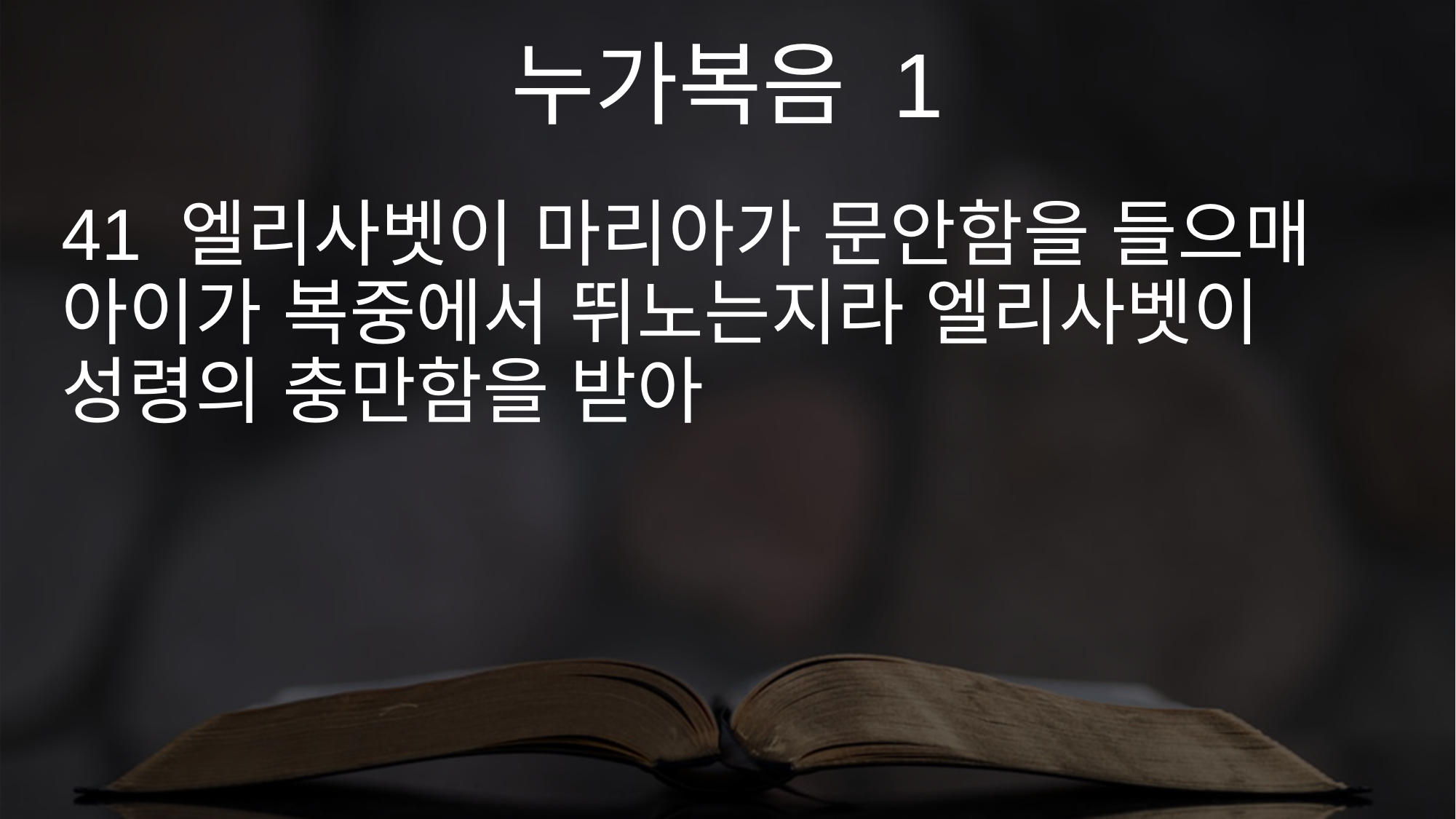

누가복음 1
41 엘리사벳이 마리아가 문안함을 들으매 아이가 복중에서 뛰노는지라 엘리사벳이 성령의 충만함을 받아